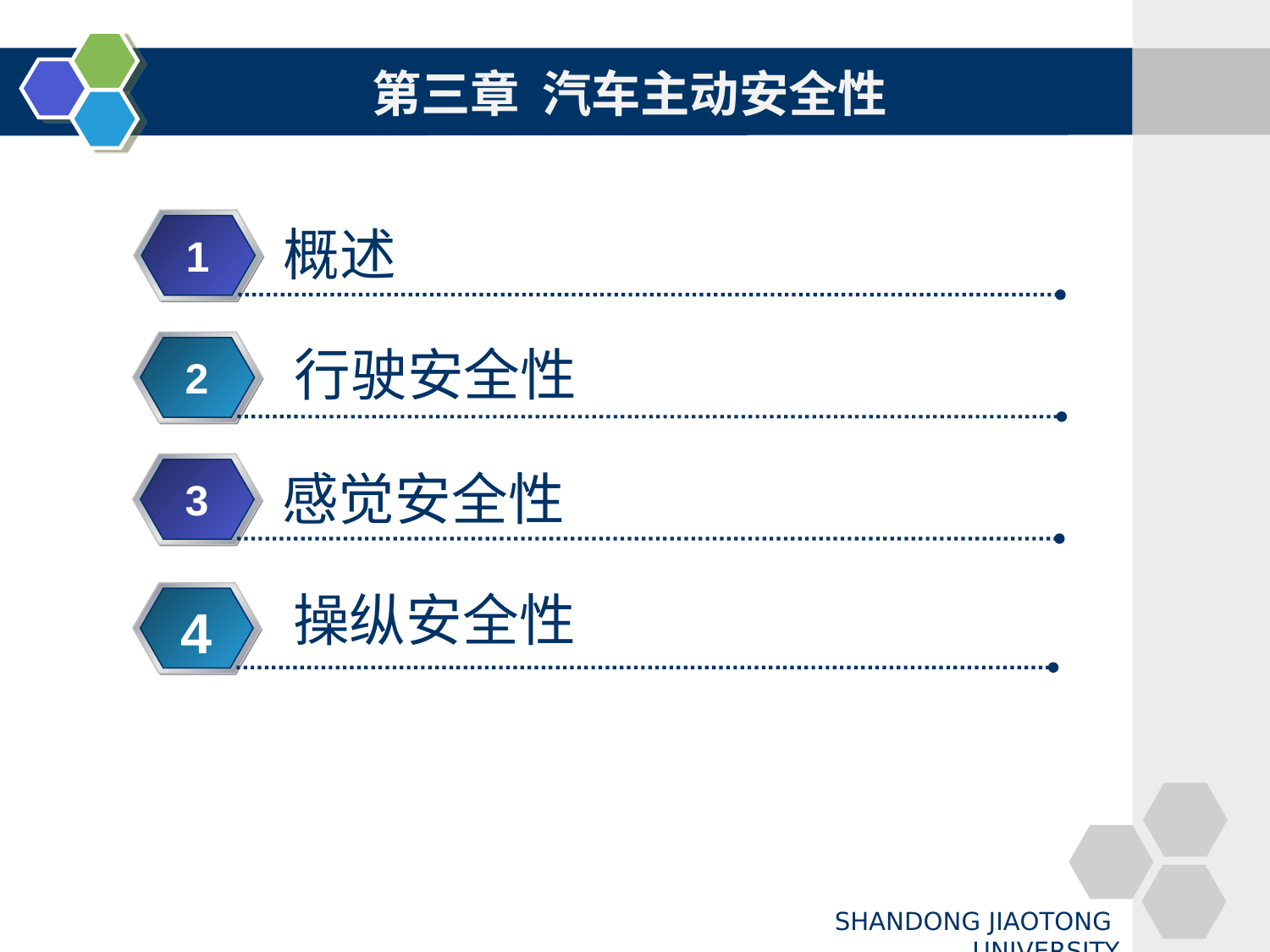

# 第三章  汽车主动安全性

概述
1

2

  行驶安全性

感觉安全性
3

操纵安全性

4

SHANDONG JIAOTONG  UNIVERSITY